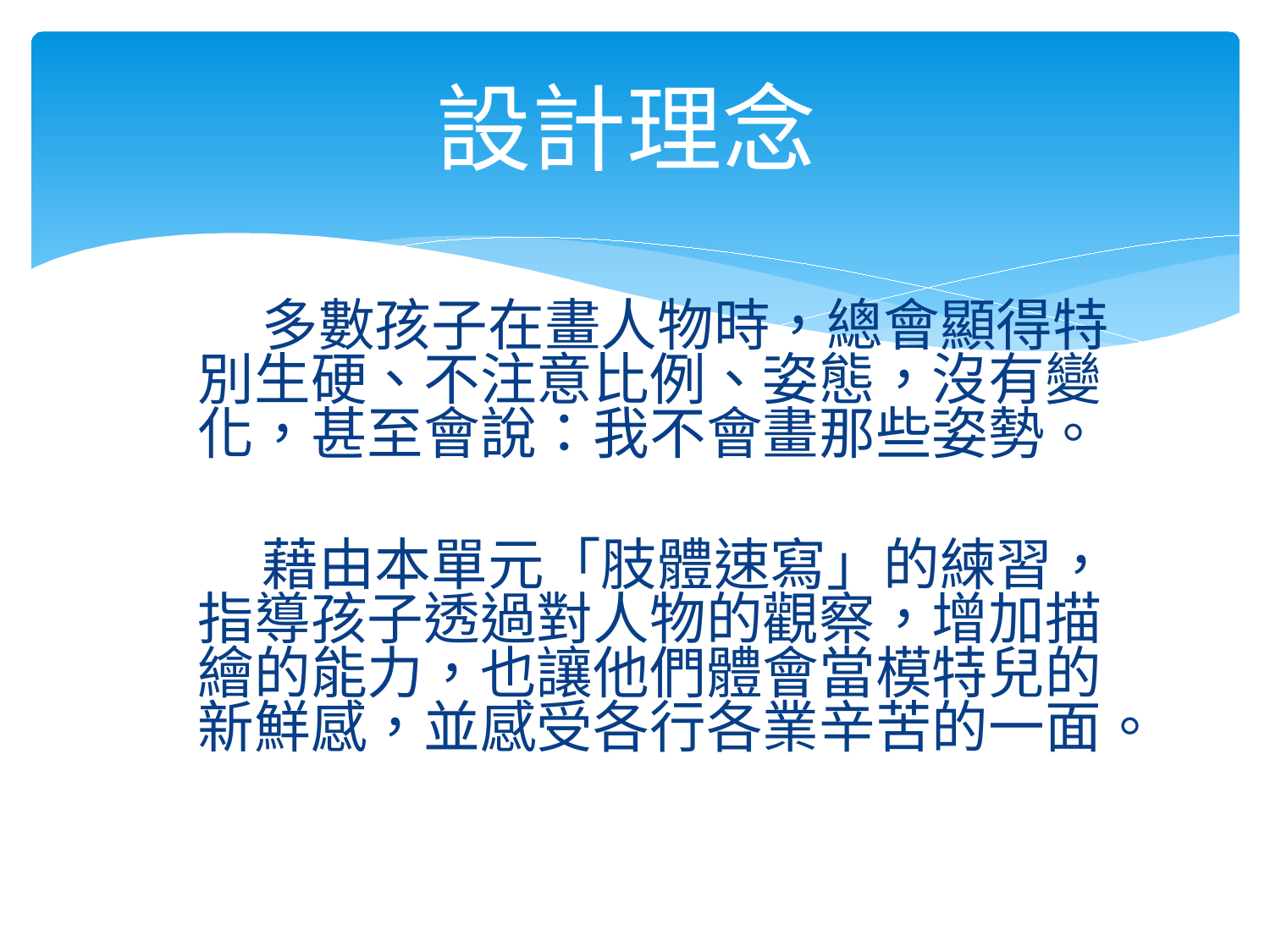

# 設計理念
    多數孩子在畫人物時，總會顯得特別生硬、不注意比例、姿態，沒有變化，甚至會說：我不會畫那些姿勢。

    藉由本單元「肢體速寫」的練習，指導孩子透過對人物的觀察，增加描繪的能力，也讓他們體會當模特兒的新鮮感，並感受各行各業辛苦的一面。